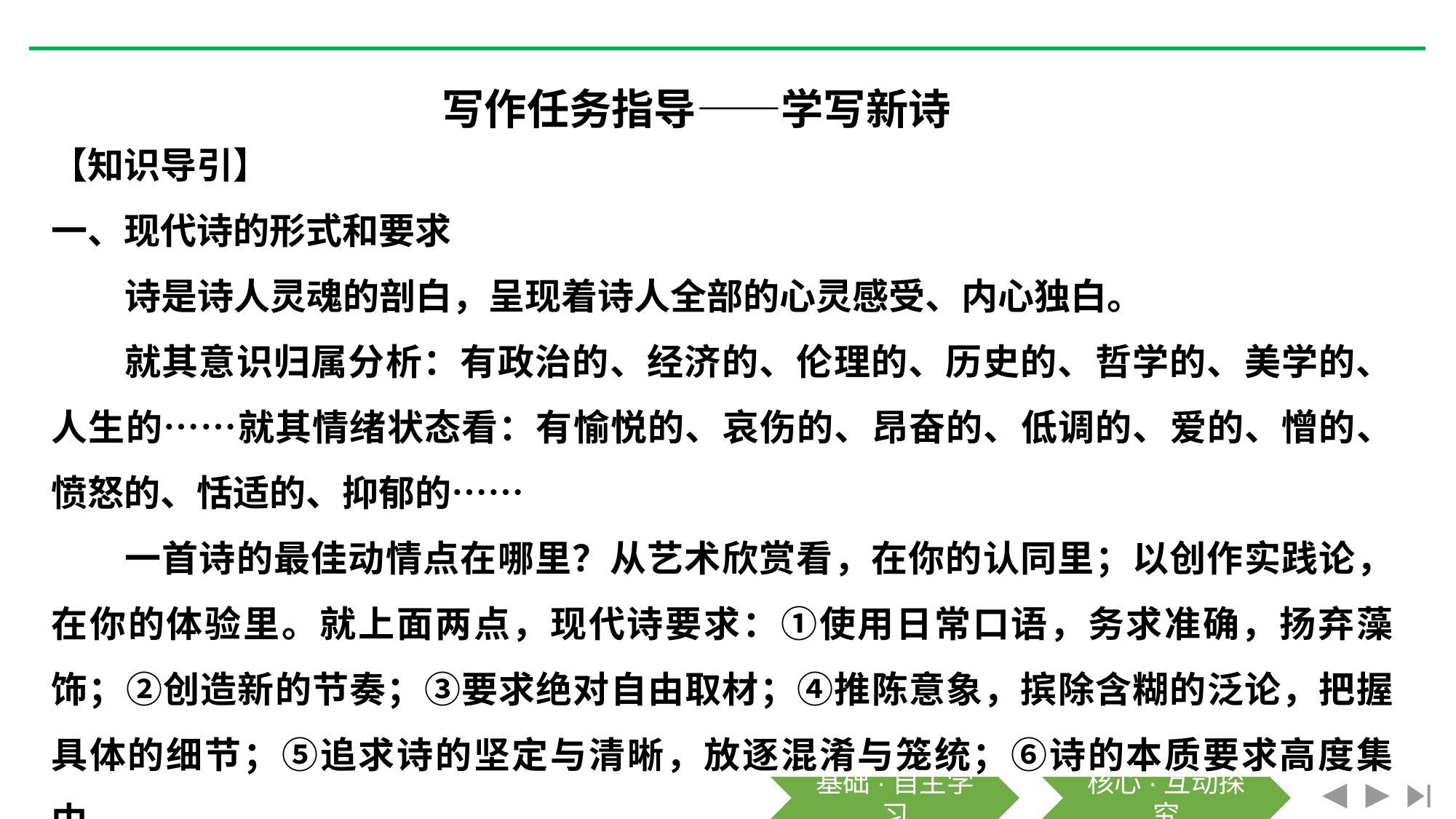

写作任务指导——学写新诗
【知识导引】
一、现代诗的形式和要求
诗是诗人灵魂的剖白，呈现着诗人全部的心灵感受、内心独白。
就其意识归属分析：有政治的、经济的、伦理的、历史的、哲学的、美学的、人生的……就其情绪状态看：有愉悦的、哀伤的、昂奋的、低调的、爱的、憎的、愤怒的、恬适的、抑郁的……
一首诗的最佳动情点在哪里？从艺术欣赏看，在你的认同里；以创作实践论，在你的体验里。就上面两点，现代诗要求：①使用日常口语，务求准确，扬弃藻饰；②创造新的节奏；③要求绝对自由取材；④推陈意象，摈除含糊的泛论，把握具体的细节；⑤追求诗的坚定与清晰，放逐混淆与笼统；⑥诗的本质要求高度集中。